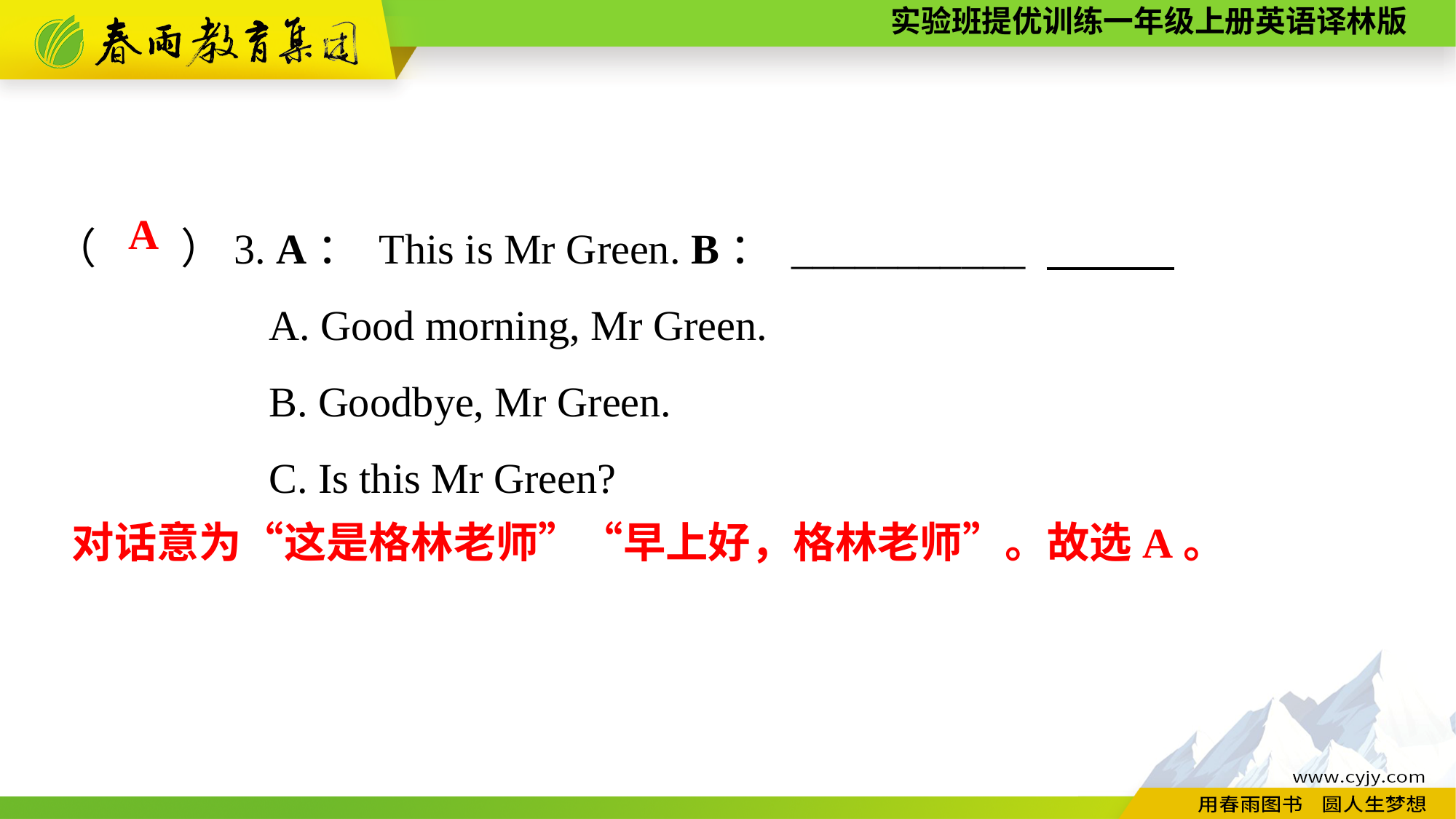

（　　）3. A： This is Mr Green. B： ___________
A. Good morning, Mr Green.
B. Goodbye, Mr Green.
C. Is this Mr Green?
A
对话意为“这是格林老师”“早上好，格林老师”。故选A。